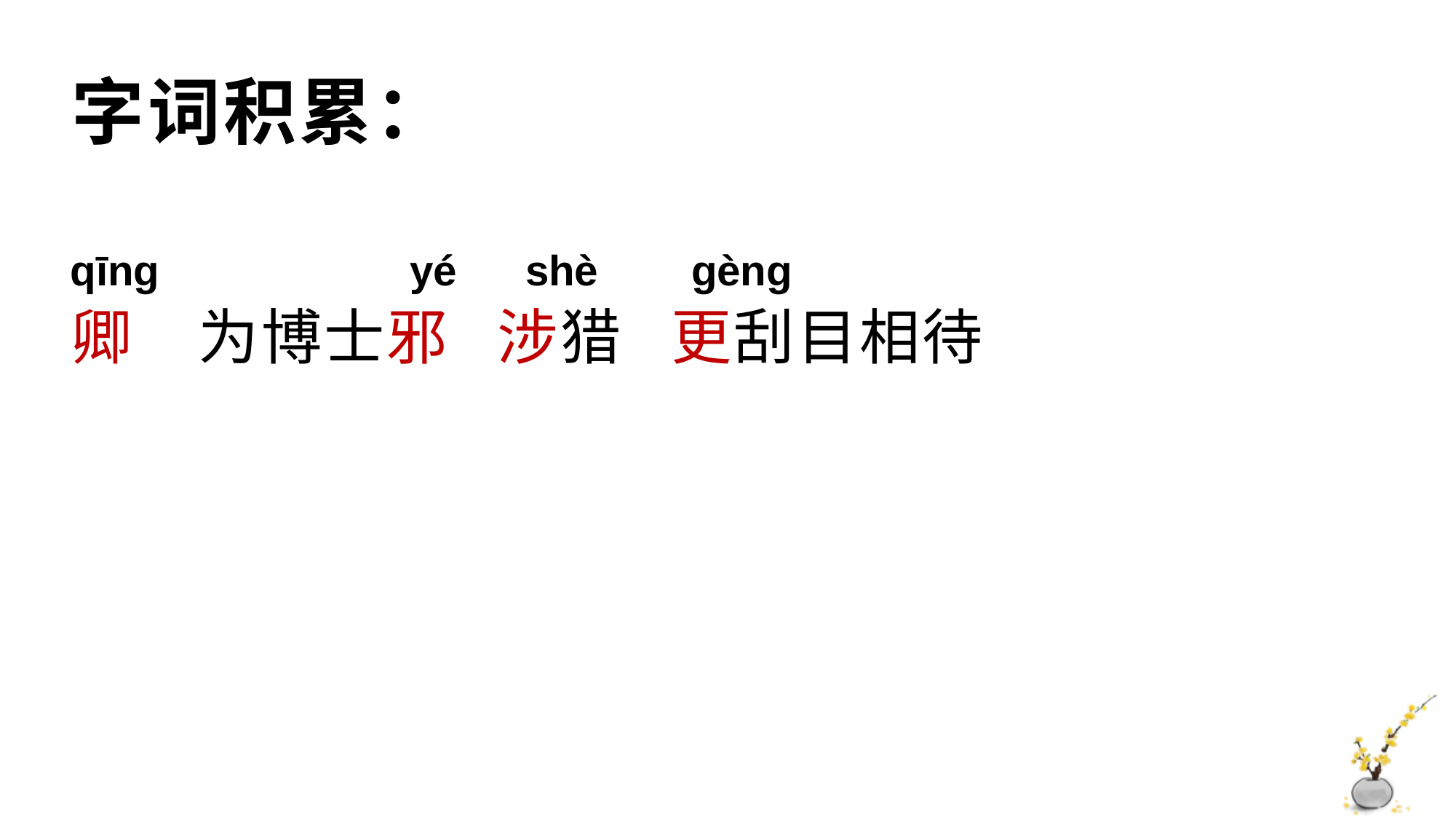

字词积累：
qīnɡ
 yé
shè
ɡènɡ
卿    为博士邪   涉猎   更刮目相待